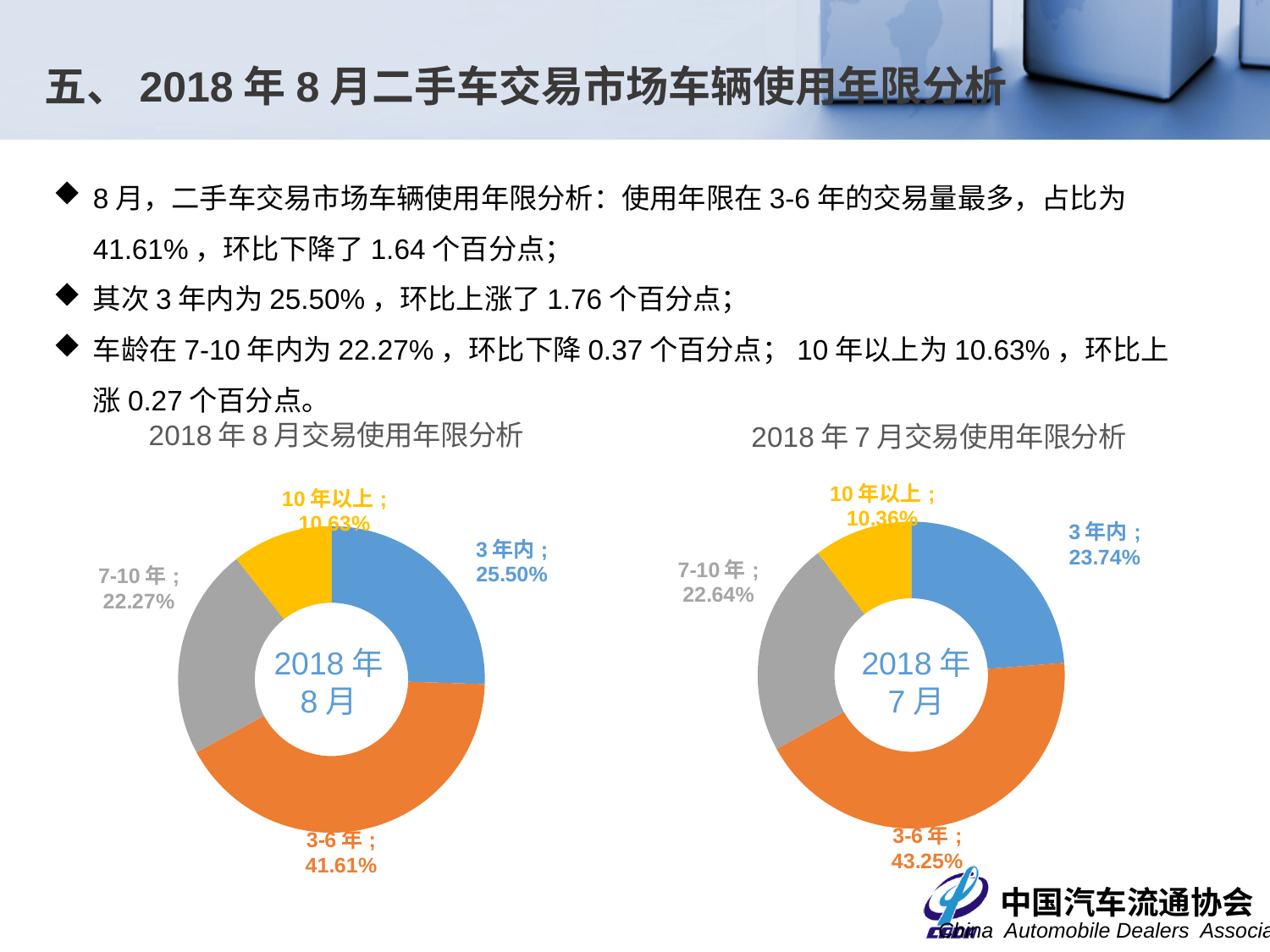

五、2018年8月二手车交易市场车辆使用年限分析
8月，二手车交易市场车辆使用年限分析：使用年限在3-6年的交易量最多，占比为41.61%，环比下降了1.64个百分点；
其次3年内为25.50%，环比上涨了1.76个百分点；
车龄在7-10年内为22.27%，环比下降0.37个百分点；10年以上为10.63%，环比上涨0.27个百分点。

### Chart: 2018年7月交易使用年限分析

| Category | 交易数量 |
|---|---|
| 3年内 | 0.2374039823670711 |
| 3-6年 | 0.4325487677187178 |
| 7-10年 | 0.2264273961513757 |
| 10年以上 | 0.10361985376283535 |

### Chart: 2018年8月交易使用年限分析

| Category | 交易数量 |
|---|---|
| 3年内 | 0.2549537337183945 |
| 3-6年 | 0.4160765856410343 |
| 7-10年 | 0.22271047158770385 |
| 10年以上 | 0.10625920905286733 |
2018年
8月
2018年
7月